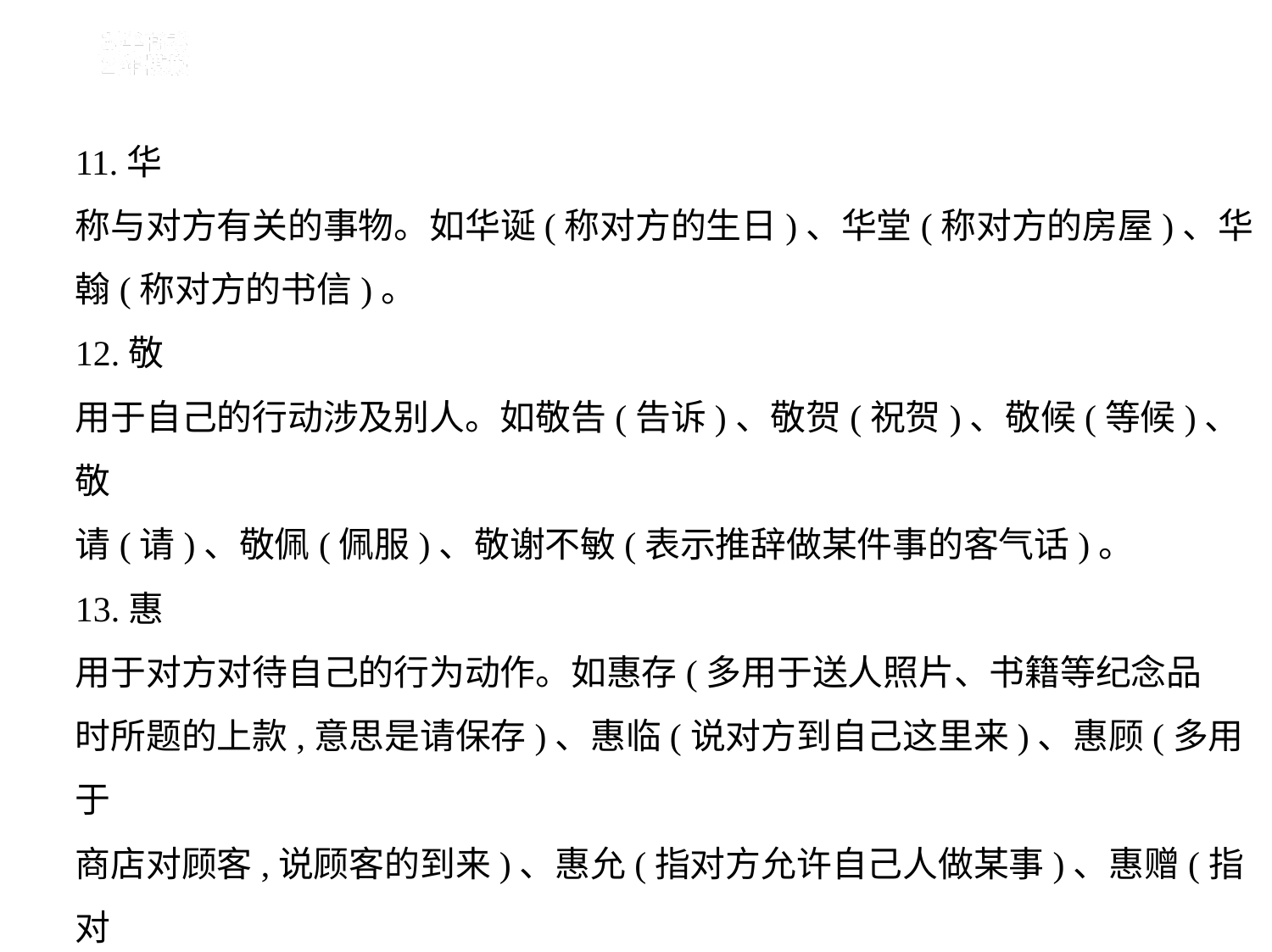

11.华
称与对方有关的事物。如华诞(称对方的生日)、华堂(称对方的房屋)、华
翰(称对方的书信)。
12.敬
用于自己的行动涉及别人。如敬告(告诉)、敬贺(祝贺)、敬候(等候)、敬
请(请)、敬佩(佩服)、敬谢不敏(表示推辞做某件事的客气话)。
13.惠
用于对方对待自己的行为动作。如惠存(多用于送人照片、书籍等纪念品
时所题的上款,意思是请保存)、惠临(说对方到自己这里来)、惠顾(多用于
商店对顾客,说顾客的到来)、惠允(指对方允许自己人做某事)、惠赠(指对
方赠予财物)。